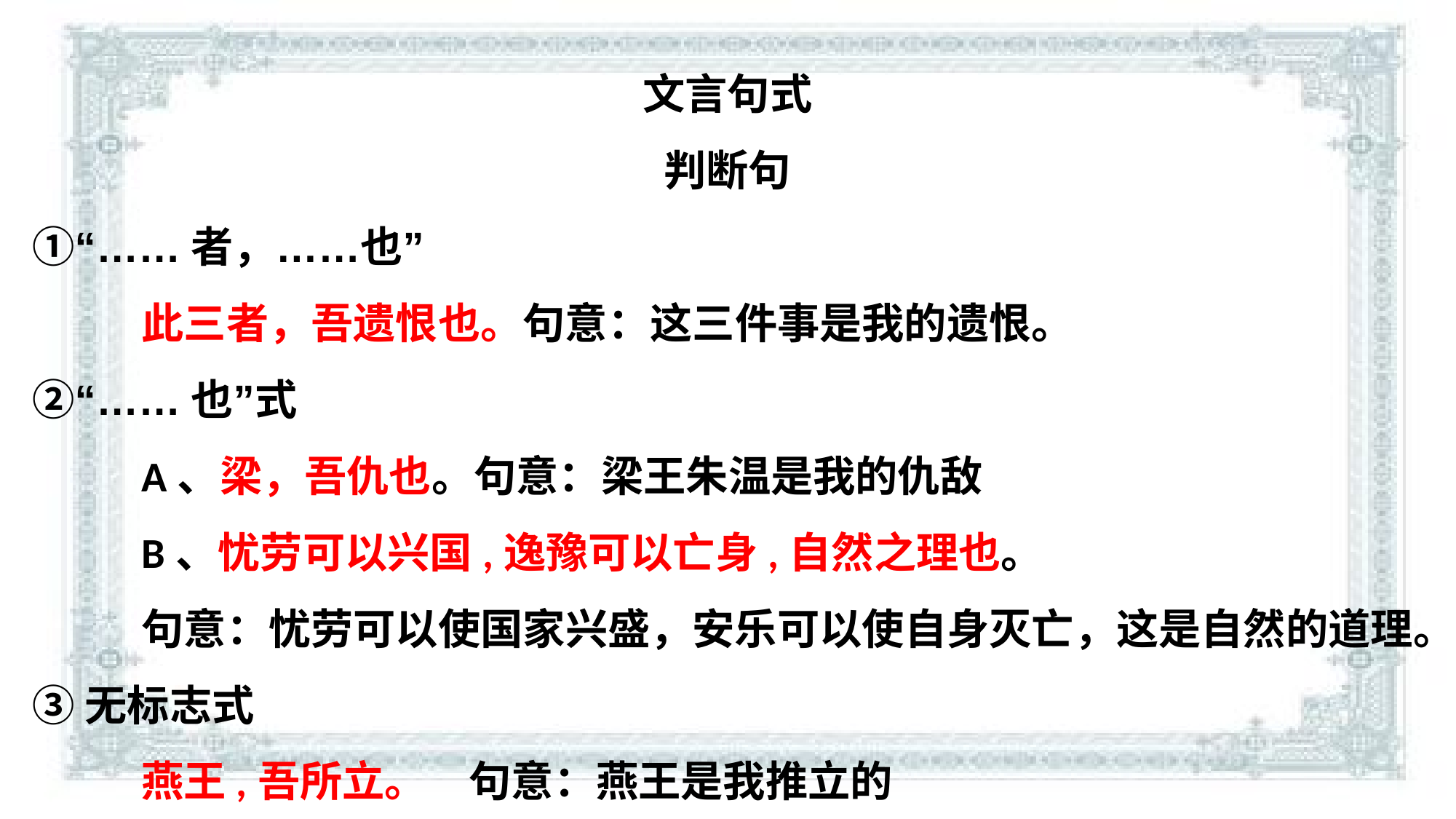

文言句式
判断句
①“……者，……也”
	此三者，吾遗恨也。句意：这三件事是我的遗恨。
②“……也”式
	A、梁，吾仇也。句意：梁王朱温是我的仇敌
	B、忧劳可以兴国,逸豫可以亡身,自然之理也。
	句意：忧劳可以使国家兴盛，安乐可以使自身灭亡，这是自然的道理。
③无标志式
	燕王,吾所立。	句意：燕王是我推立的